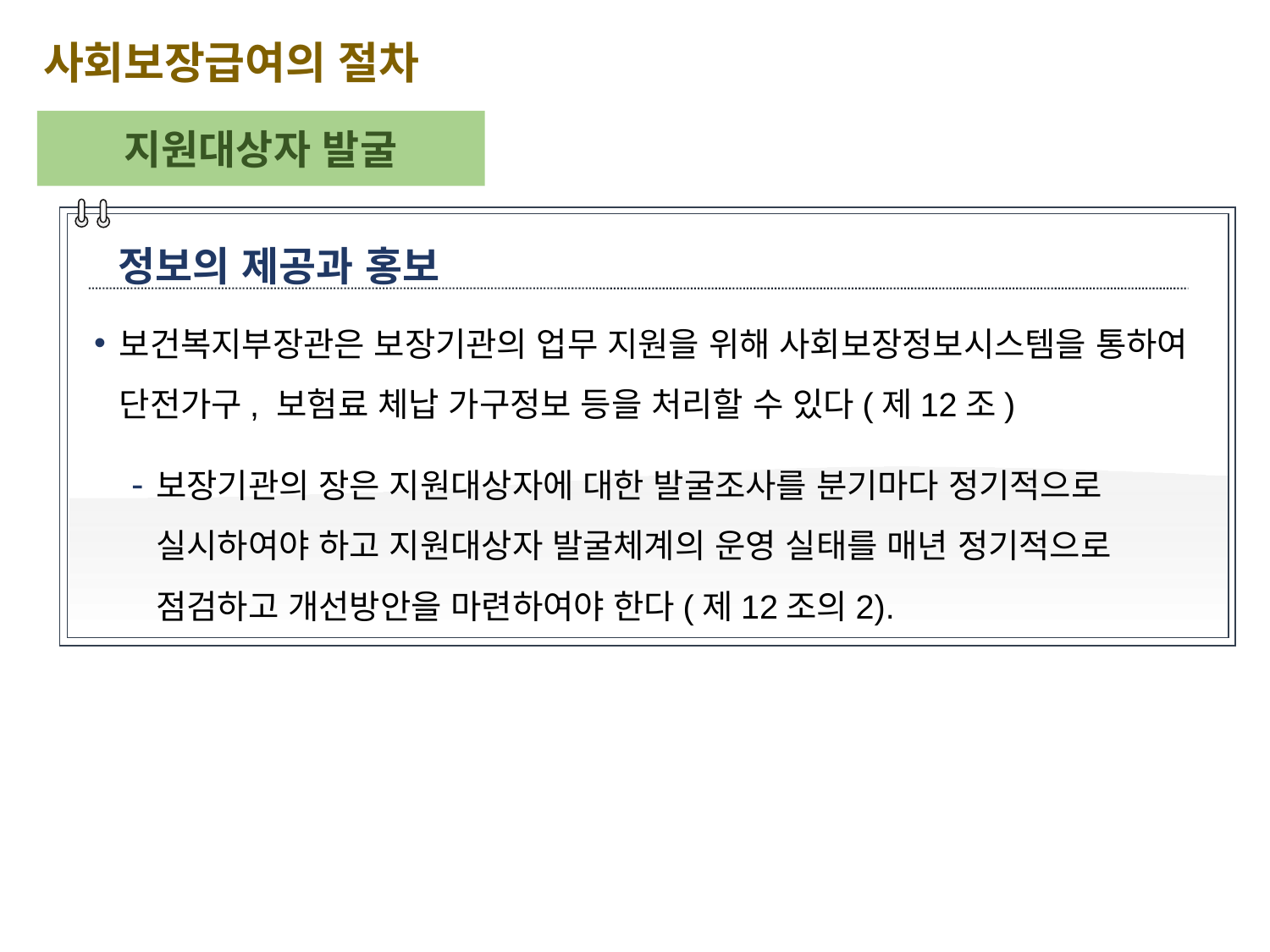

사회보장급여의 절차
지원대상자 발굴

정보의 제공과 홍보

보건복지부장관은 보장기관의 업무 지원을 위해 사회보장정보시스템을 통하여 단전가구, 보험료 체납 가구정보 등을 처리할 수 있다(제12조)
보장기관의 장은 지원대상자에 대한 발굴조사를 분기마다 정기적으로 실시하여야 하고 지원대상자 발굴체계의 운영 실태를 매년 정기적으로 점검하고 개선방안을 마련하여야 한다(제12조의2).